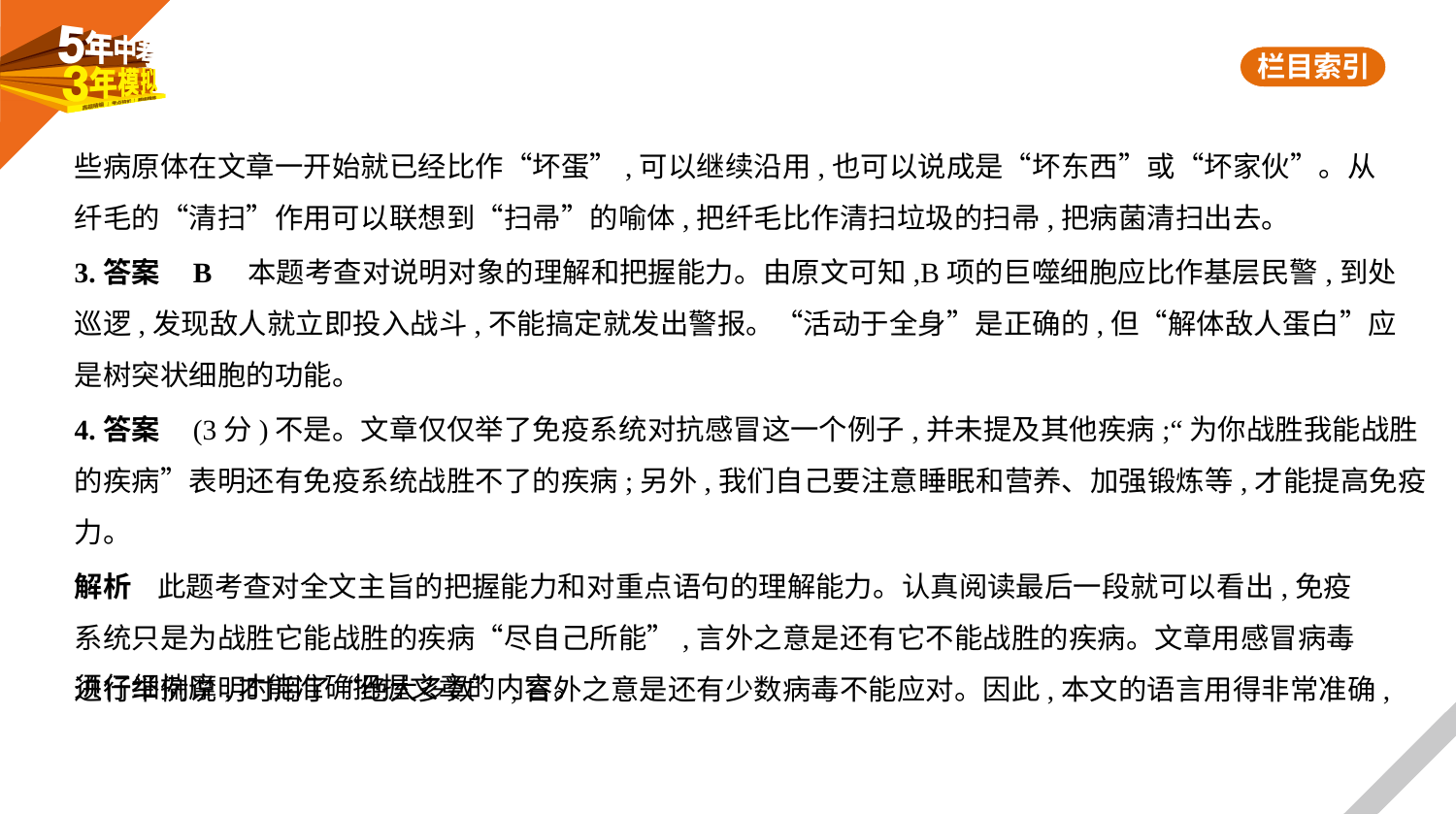

些病原体在文章一开始就已经比作“坏蛋”,可以继续沿用,也可以说成是“坏东西”或“坏家伙”。从
纤毛的“清扫”作用可以联想到“扫帚”的喻体,把纤毛比作清扫垃圾的扫帚,把病菌清扫出去。
3.答案    B　本题考查对说明对象的理解和把握能力。由原文可知,B项的巨噬细胞应比作基层民警,到处
巡逻,发现敌人就立即投入战斗,不能搞定就发出警报。“活动于全身”是正确的,但“解体敌人蛋白”应
是树突状细胞的功能。
4.答案    (3分)不是。文章仅仅举了免疫系统对抗感冒这一个例子,并未提及其他疾病;“为你战胜我能战胜的疾病”表明还有免疫系统战胜不了的疾病;另外,我们自己要注意睡眠和营养、加强锻炼等,才能提高免疫力。
解析    此题考查对全文主旨的把握能力和对重点语句的理解能力。认真阅读最后一段就可以看出,免疫
系统只是为战胜它能战胜的疾病“尽自己所能”,言外之意是还有它不能战胜的疾病。文章用感冒病毒
进行举例说明时用了“绝大多数”,言外之意是还有少数病毒不能应对。因此,本文的语言用得非常准确,
须仔细揣摩,才能准确把握文章的内容。